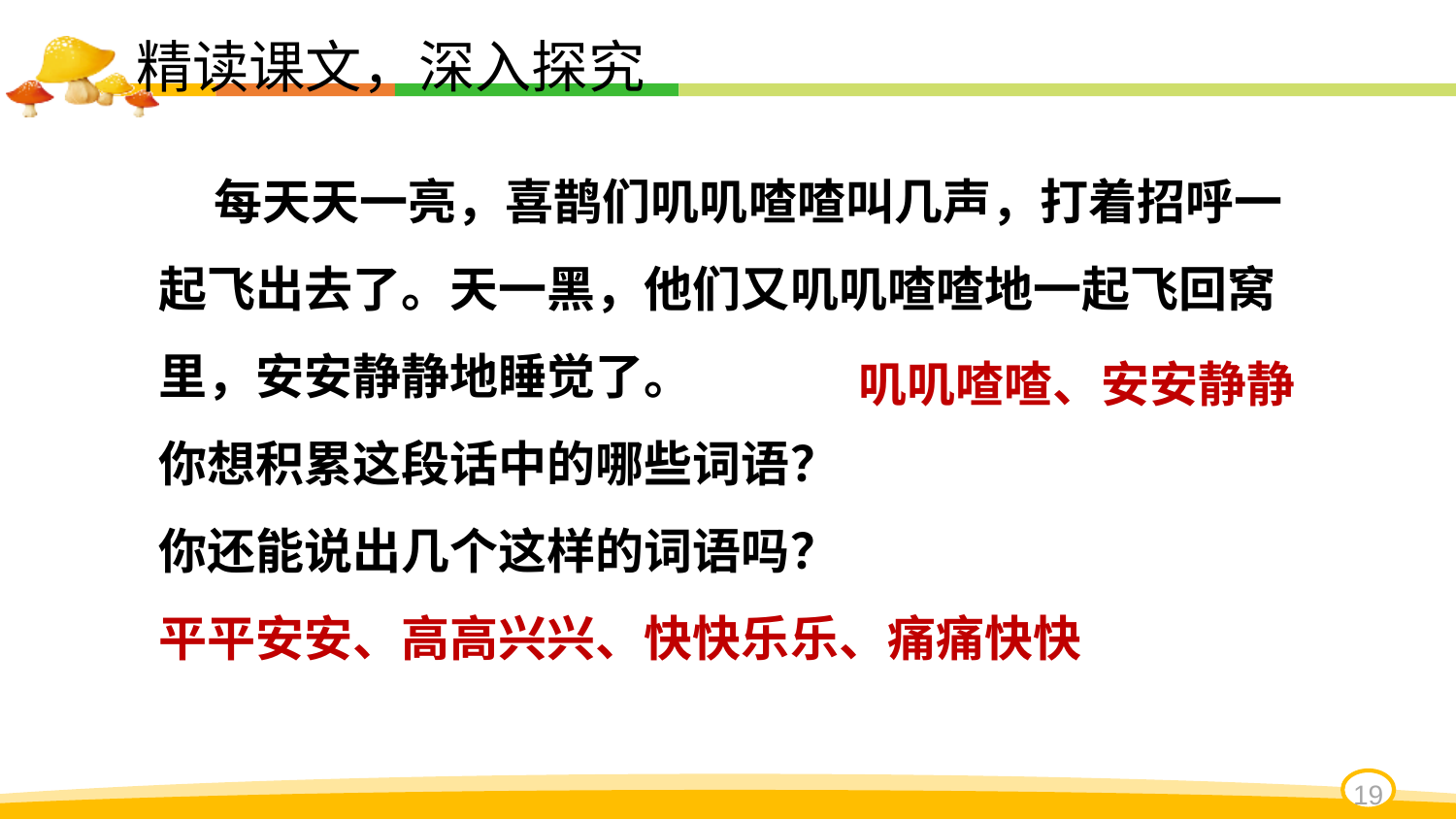

精读课文，深入探究
    每天天一亮，喜鹊们叽叽喳喳叫几声，打着招呼一起飞出去了。天一黑，他们又叽叽喳喳地一起飞回窝里，安安静静地睡觉了。
你想积累这段话中的哪些词语？
你还能说出几个这样的词语吗？
平平安安、高高兴兴、快快乐乐、痛痛快快
叽叽喳喳、安安静静